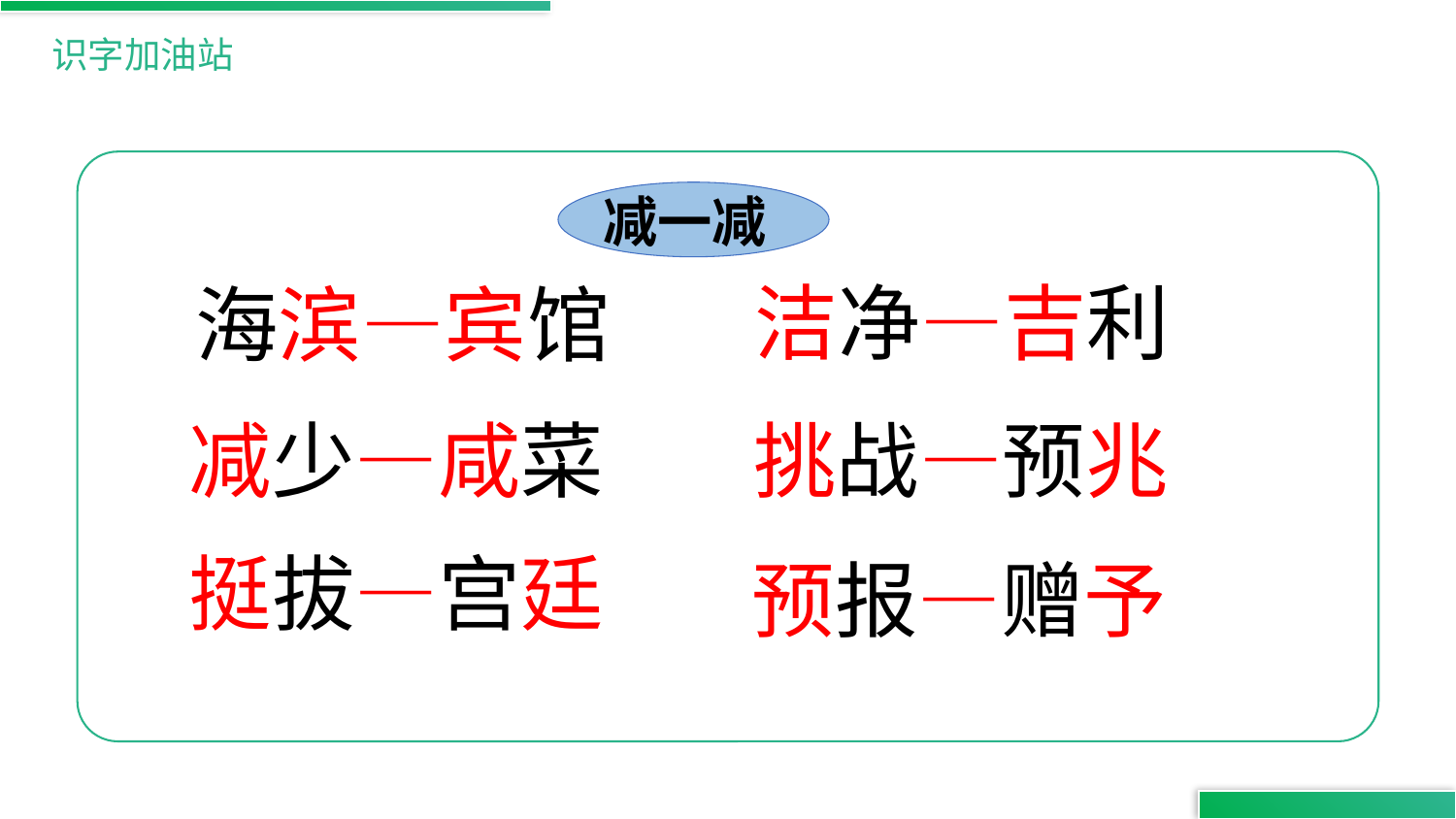

识字加油站
减一减

洁净—吉利
海滨—宾馆
减少—咸菜
挑战—预兆
挺拔—宫廷
预报—赠予